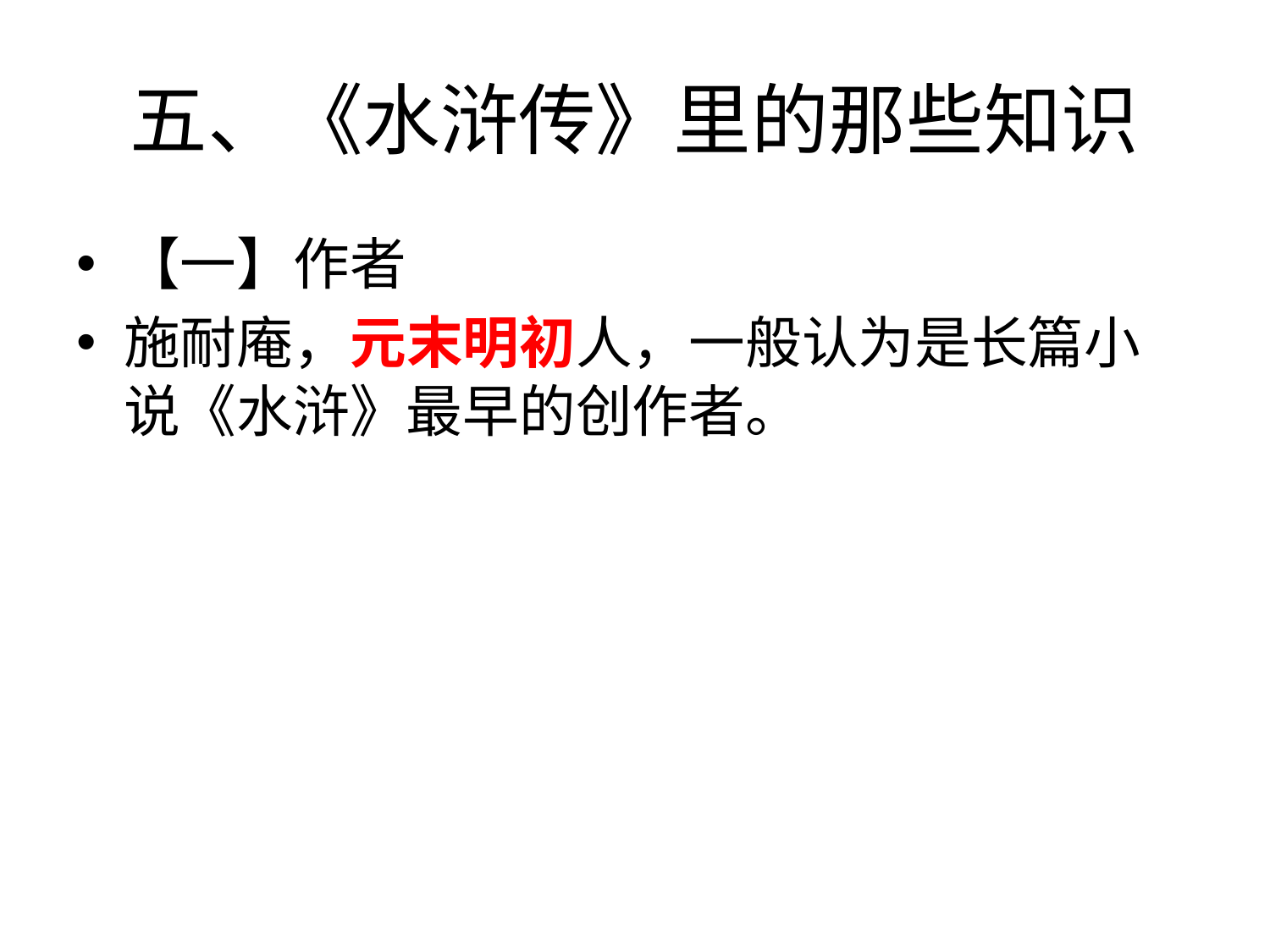

# 五、《水浒传》里的那些知识
【一】作者
施耐庵，元末明初人，一般认为是长篇小说《水浒》最早的创作者。